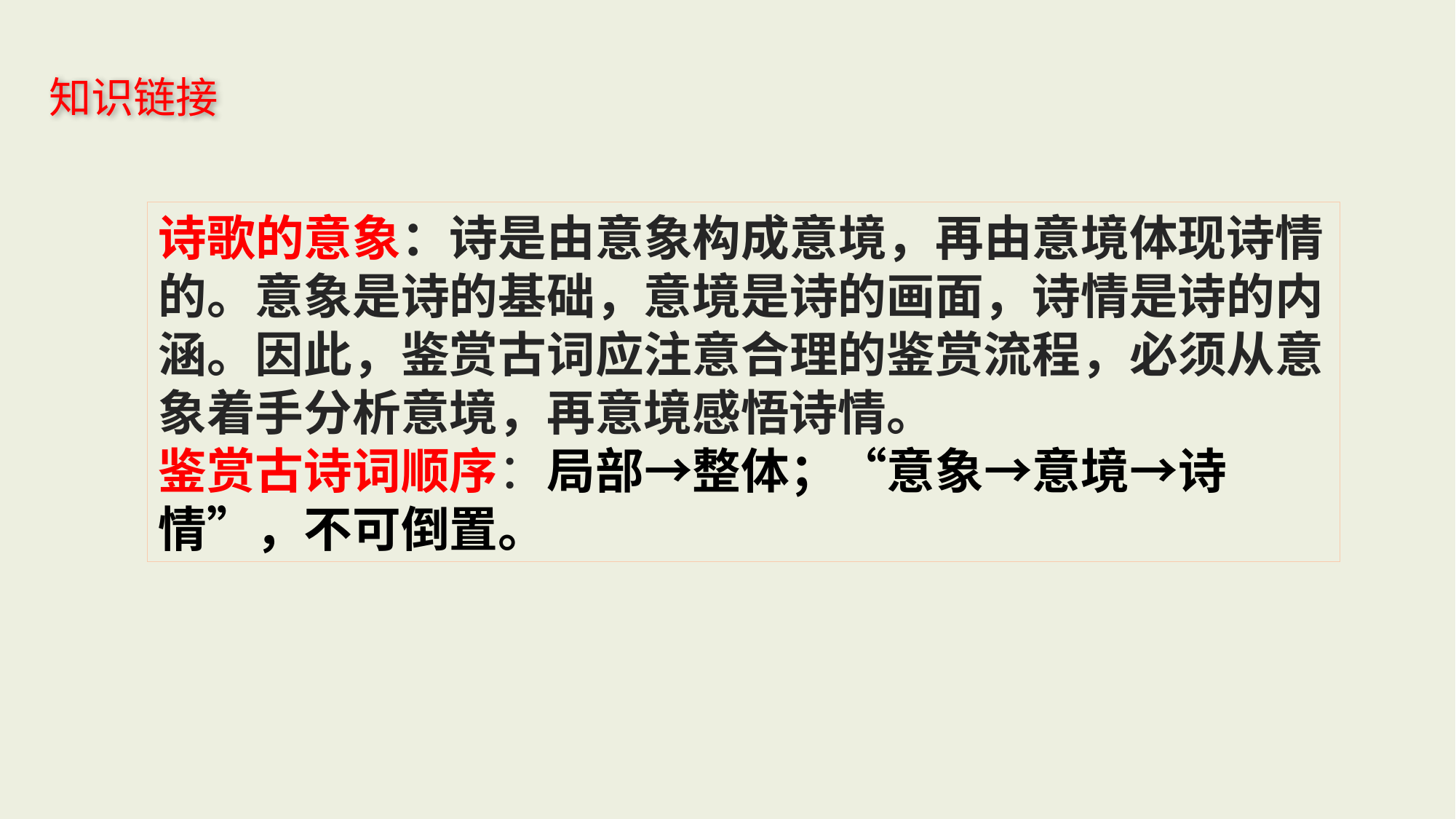

知识链接
诗歌的意象：诗是由意象构成意境，再由意境体现诗情的。意象是诗的基础，意境是诗的画面，诗情是诗的内涵。因此，鉴赏古词应注意合理的鉴赏流程，必须从意象着手分析意境，再意境感悟诗情。
鉴赏古诗词顺序：局部→整体；“意象→意境→诗情”，不可倒置。